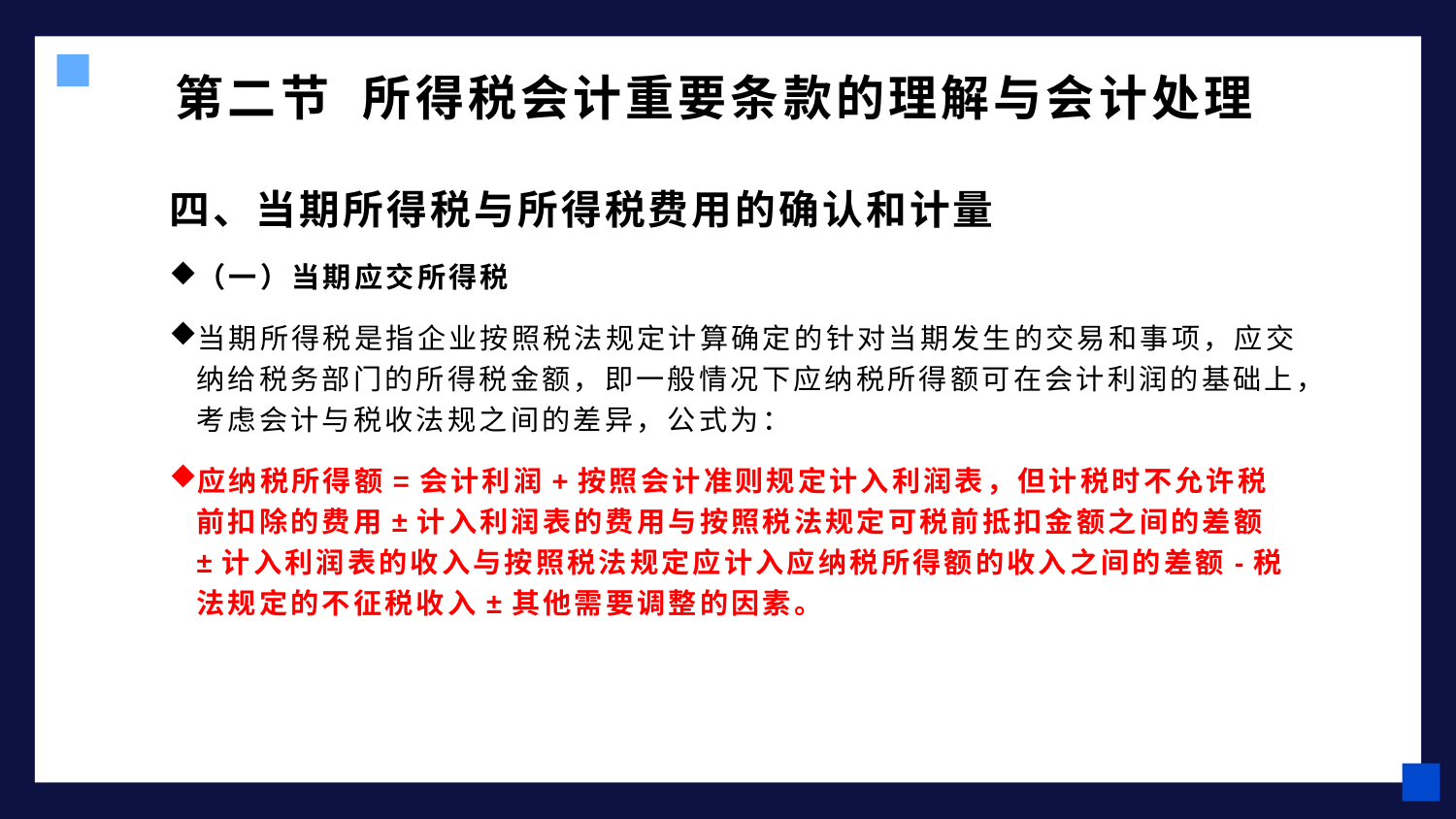

# 第二节  所得税会计重要条款的理解与会计处理
四、当期所得税与所得税费用的确认和计量
（一）当期应交所得税
当期所得税是指企业按照税法规定计算确定的针对当期发生的交易和事项，应交纳给税务部门的所得税金额，即一般情况下应纳税所得额可在会计利润的基础上，考虑会计与税收法规之间的差异，公式为：
应纳税所得额=会计利润+按照会计准则规定计入利润表，但计税时不允许税前扣除的费用±计入利润表的费用与按照税法规定可税前抵扣金额之间的差额±计入利润表的收入与按照税法规定应计入应纳税所得额的收入之间的差额-税法规定的不征税收入±其他需要调整的因素。